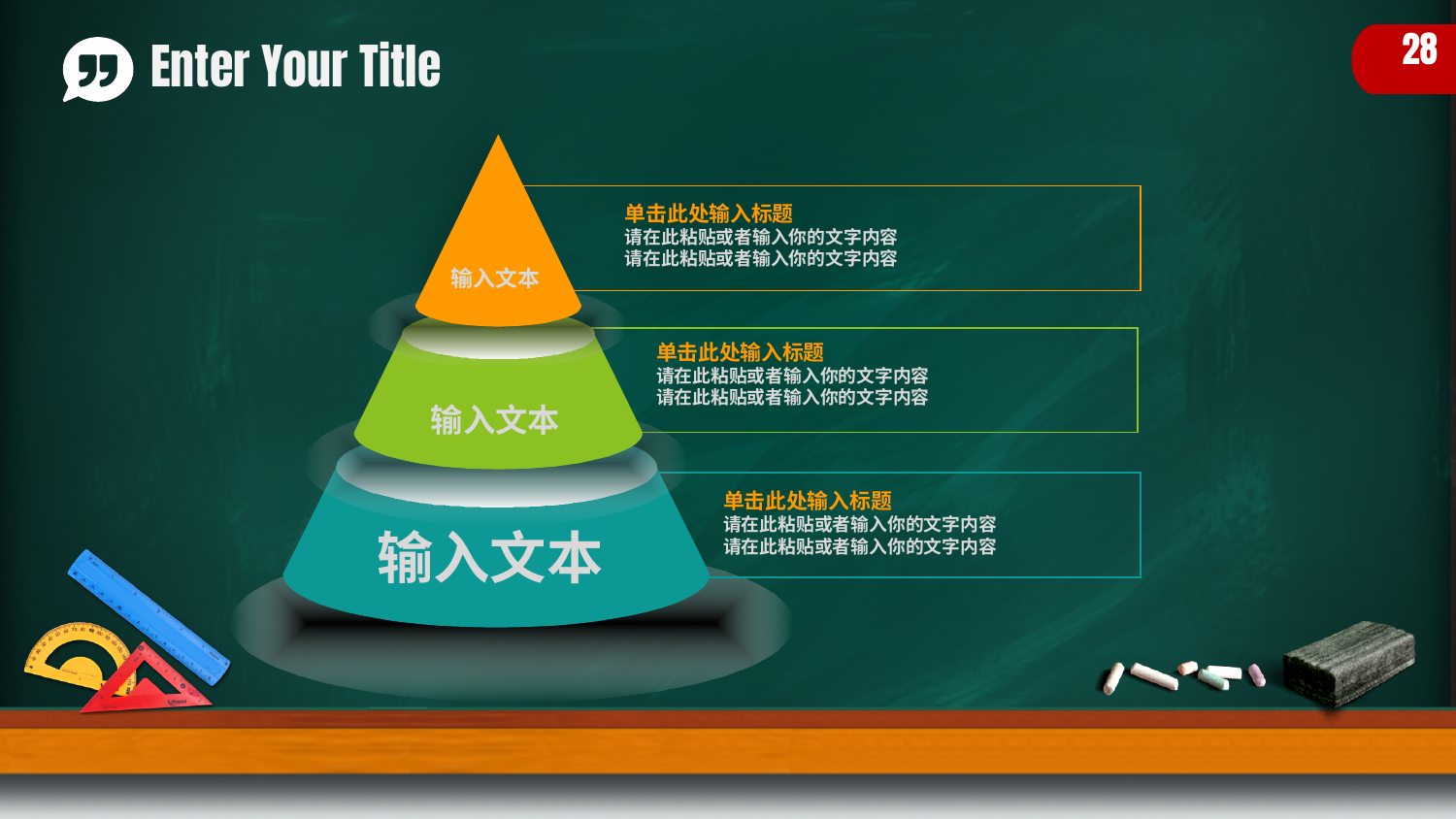

Enter Your Title
28

单击此处输入标题
请在此粘贴或者输入你的文字内容
请在此粘贴或者输入你的文字内容
输入文本

单击此处输入标题
请在此粘贴或者输入你的文字内容
请在此粘贴或者输入你的文字内容
输入文本

单击此处输入标题
请在此粘贴或者输入你的文字内容
请在此粘贴或者输入你的文字内容
输入文本